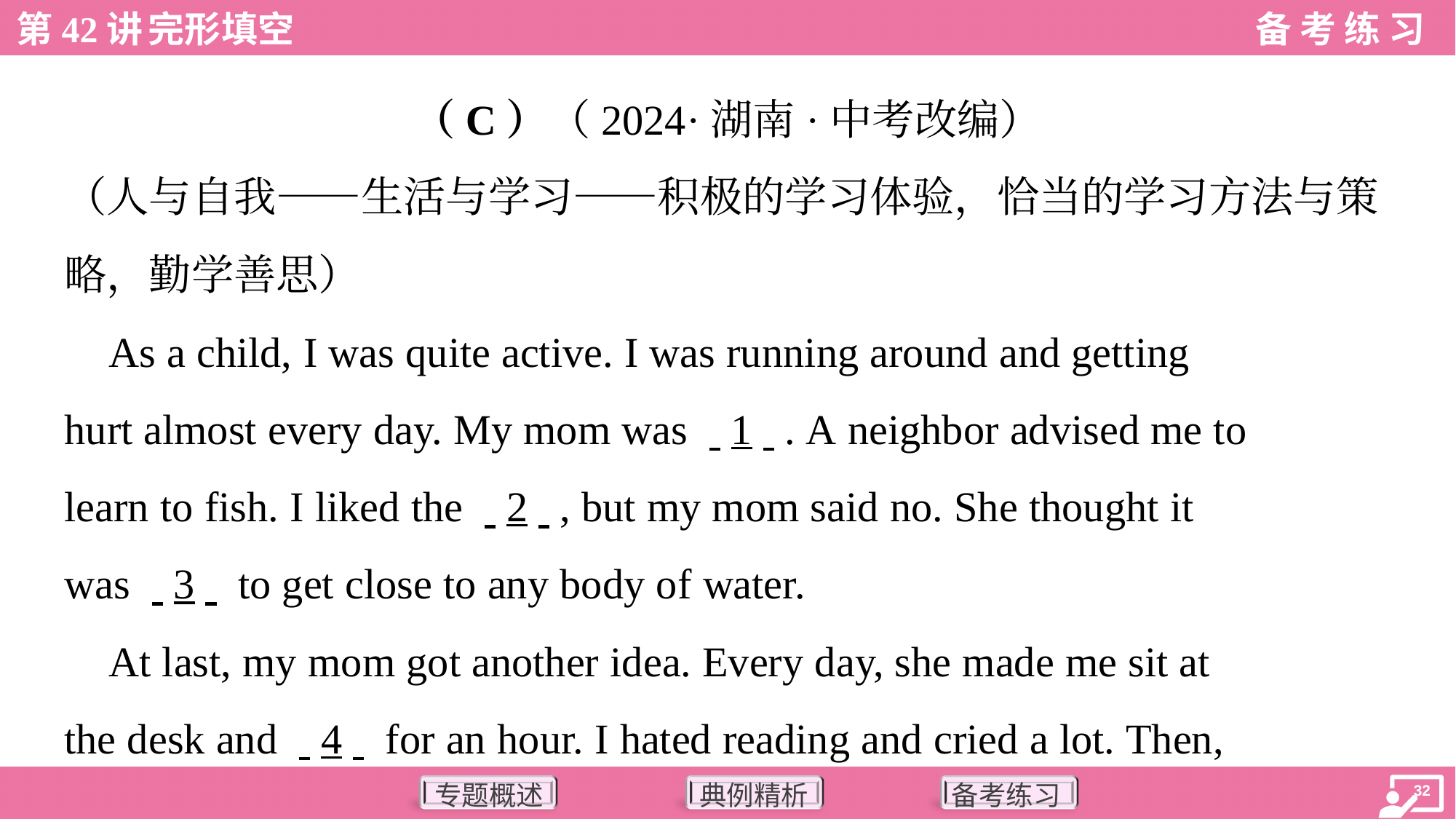

（C）（2024·湖南·中考改编）
（人与自我——生活与学习——积极的学习体验，恰当的学习方法与策
略，勤学善思）
    As a child, I was quite active. I was running around and getting
hurt almost every day. My mom was . .1. .. A neighbor advised me to
learn to fish. I liked the . .2. ., but my mom said no. She thought it
was . .3. . to get close to any body of water.
    At last, my mom got another idea. Every day, she made me sit at
the desk and . .4. . for an hour. I hated reading and cried a lot. Then,